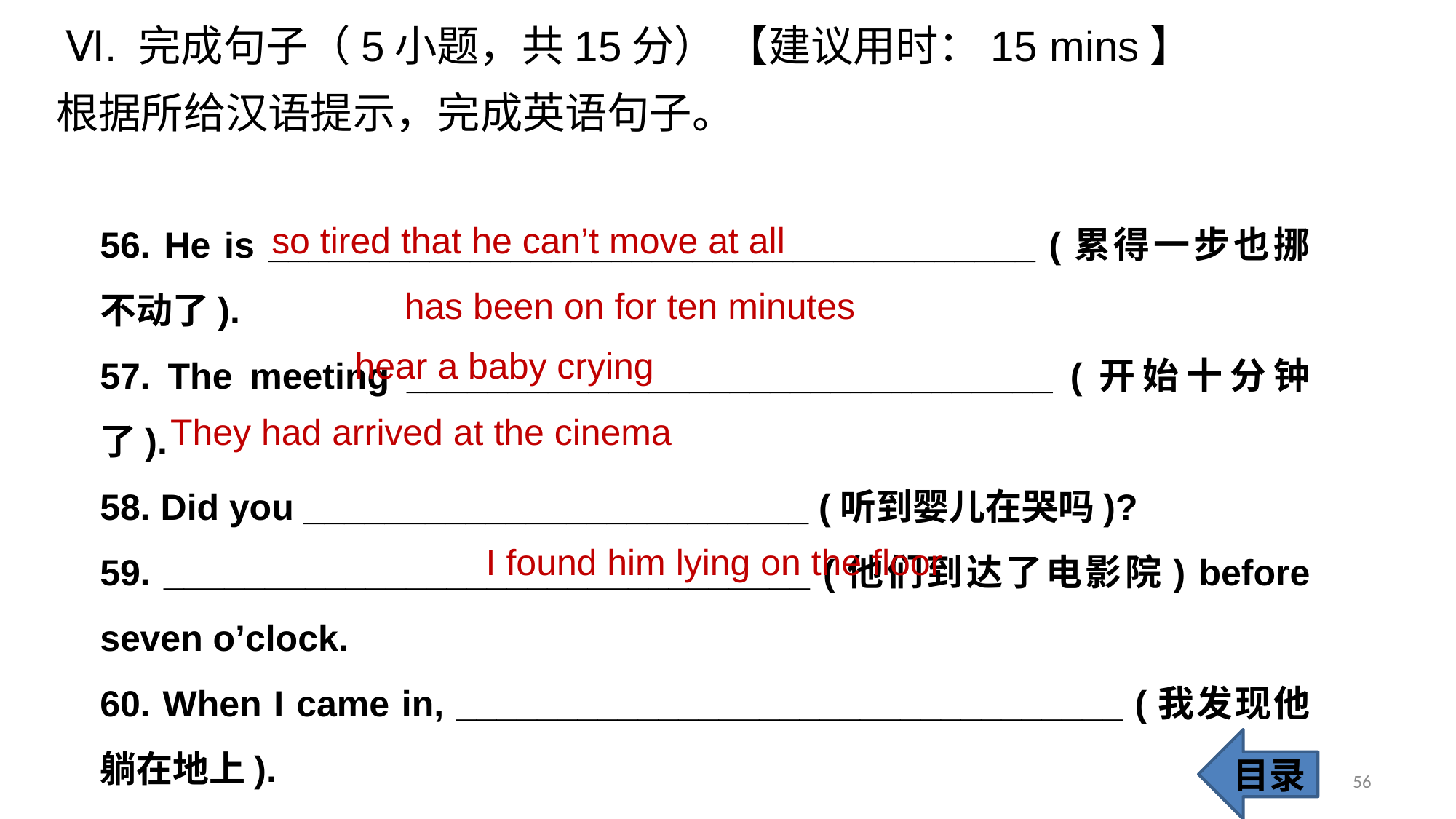

Ⅵ. 完成句子（5小题，共15分） 【建议用时：15 mins】
根据所给汉语提示，完成英语句子。
56. He is ______________________________________ (累得一步也挪不动了).
57. The meeting ________________________________ (开始十分钟了).
58. Did you _________________________ (听到婴儿在哭吗)?
59. ________________________________ (他们到达了电影院) before seven o’clock.
60. When I came in, _________________________________ (我发现他躺在地上).
so tired that he can’t move at all
  has been on for ten minutes
hear a baby crying
  They had arrived at the cinema
 I found him lying on the floor
目录
56